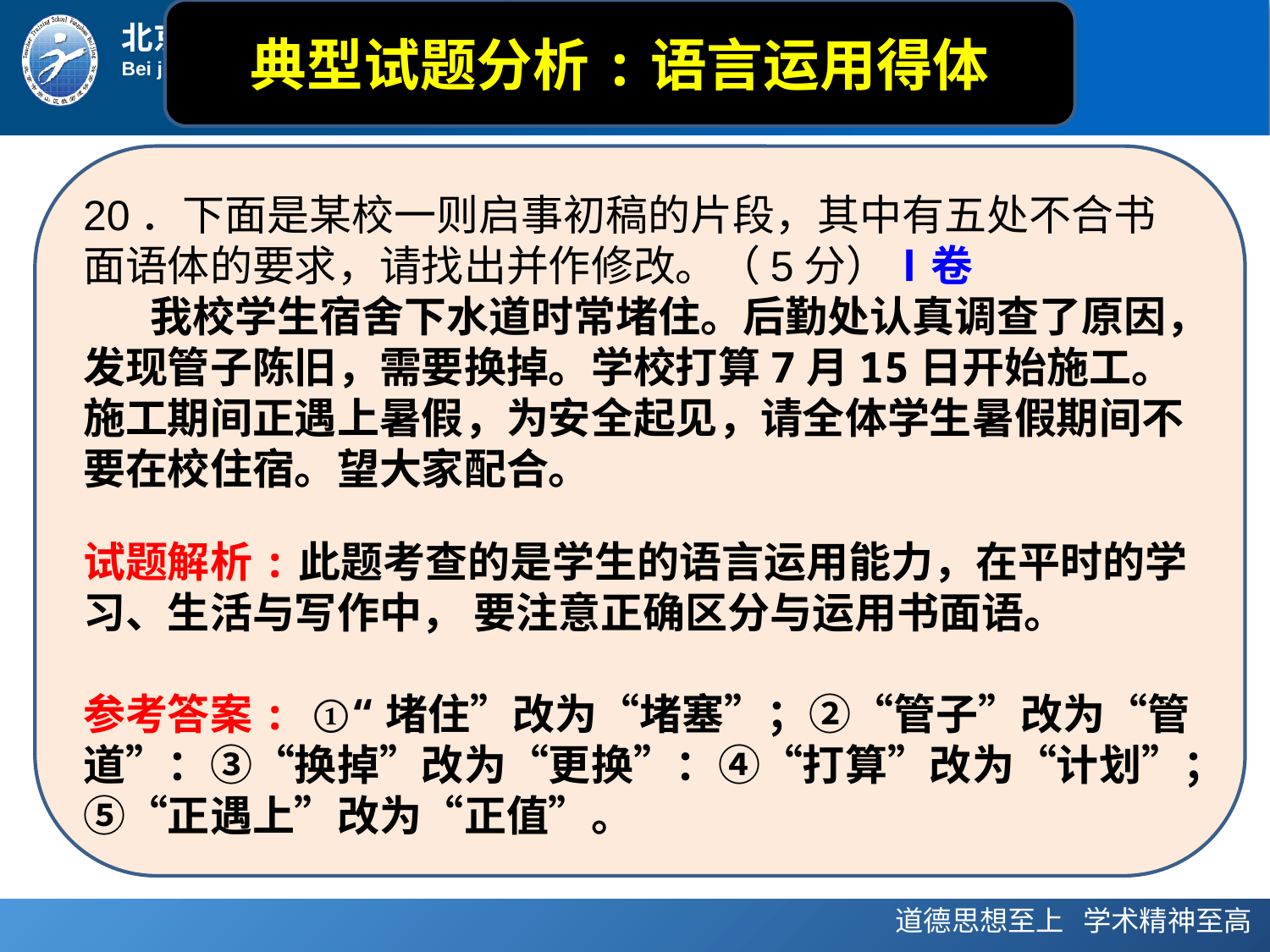

典型试题分析:语言运用得体
20．下面是某校一则启事初稿的片段，其中有五处不合书面语体的要求，请找出并作修改。（5分）Ⅰ卷
      我校学生宿舍下水道时常堵住。后勤处认真调查了原因，发现管子陈旧，需要换掉。学校打算7月15日开始施工。施工期间正遇上暑假，为安全起见，请全体学生暑假期间不要在校住宿。望大家配合。

试题解析:此题考查的是学生的语言运用能力，在平时的学习、生活与写作中， 要注意正确区分与运用书面语。

参考答案: ①“堵住”改为“堵塞”；②“管子”改为“管道”：③“换掉”改为“更换”：④“打算”改为“计划”；⑤“正遇上”改为“正值”。